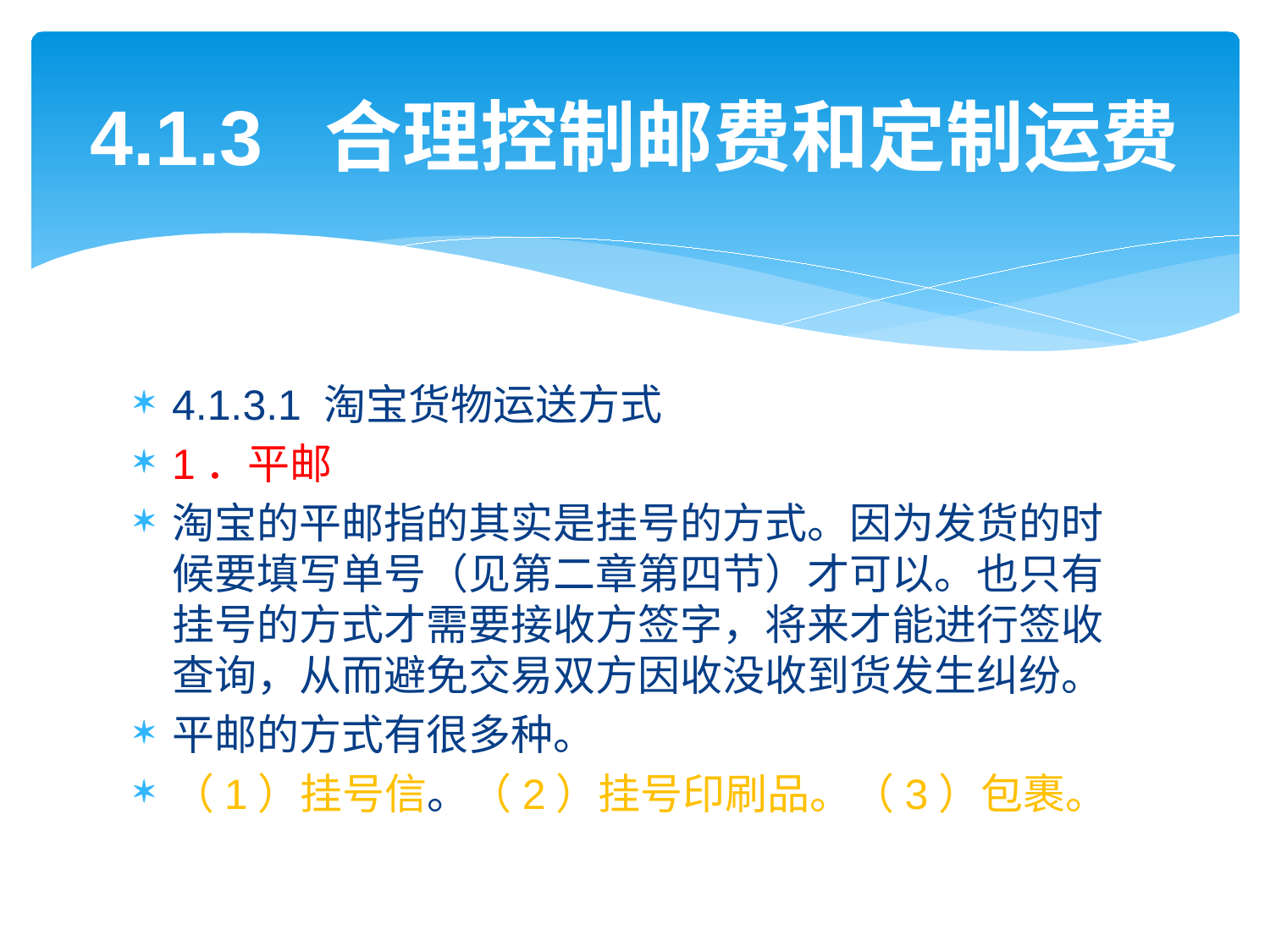

# 4.1.3  合理控制邮费和定制运费
4.1.3.1 淘宝货物运送方式
1．平邮
淘宝的平邮指的其实是挂号的方式。因为发货的时候要填写单号（见第二章第四节）才可以。也只有挂号的方式才需要接收方签字，将来才能进行签收查询，从而避免交易双方因收没收到货发生纠纷。
平邮的方式有很多种。
（1）挂号信。（2）挂号印刷品。（3）包裹。